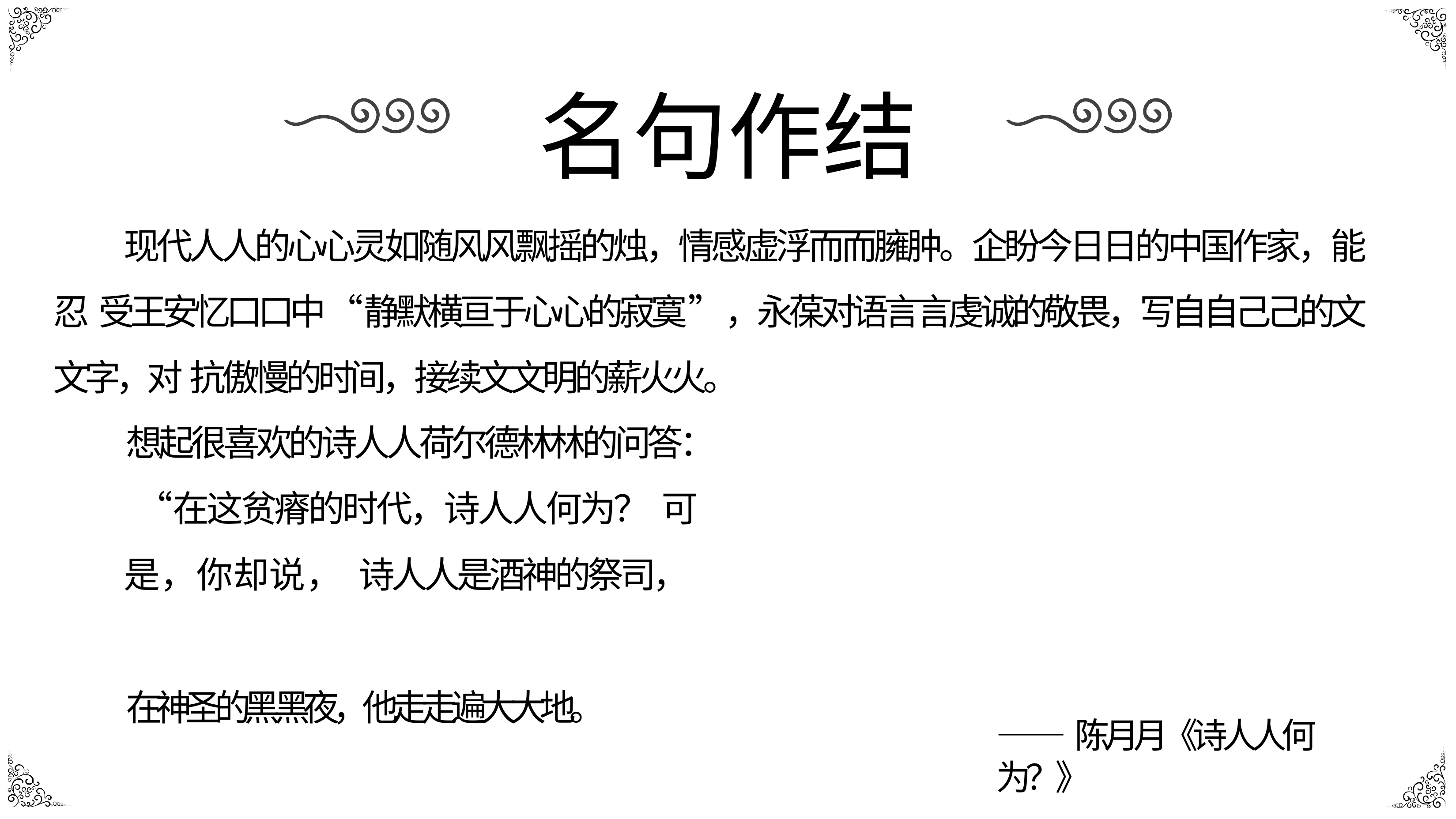

# 名句作结

现代⼈人的⼼心灵如随⻛风飘摇的烛，情感虚浮⽽而臃肿。企盼今⽇日的中国作家，能忍  受王安忆⼝口中“静默横亘于⼼心的寂寞”，永葆对语⾔言虔诚的敬畏，写⾃自⼰己的⽂文字，对  抗傲慢的时间，接续⽂文明的薪⽕火。
想起很喜欢的诗⼈人荷尔德林林的问答：  “在这贫瘠的时代，诗⼈人何为？  可是，你却说，  诗⼈人是酒神的祭司，
在神圣的⿊黑夜，他⾛走遍⼤大地。
——陈⽉月《诗⼈人何为？》